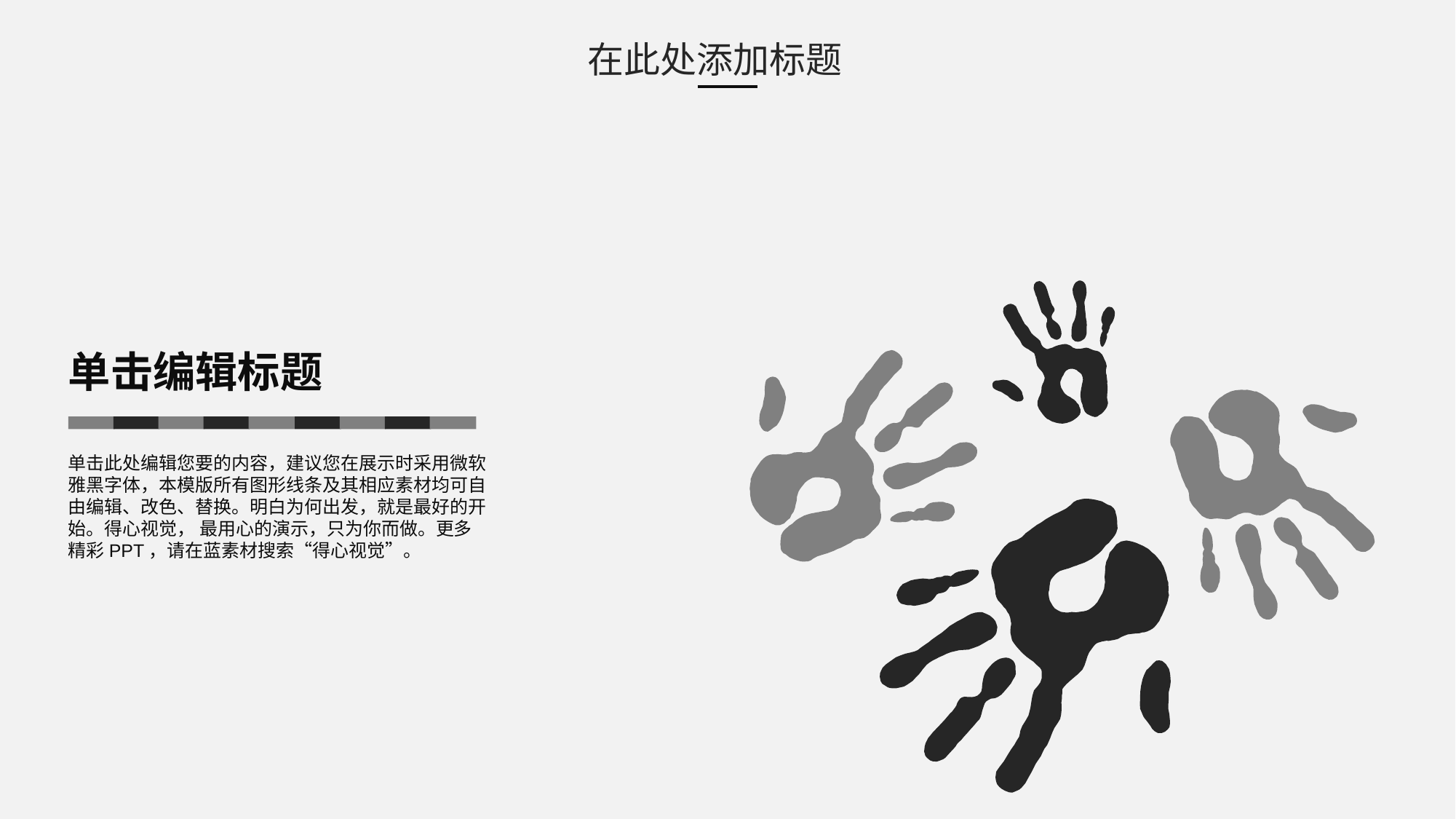

在此处添加标题

单击编辑标题

单击此处编辑您要的内容，建议您在展示时采用微软雅黑字体，本模版所有图形线条及其相应素材均可自由编辑、改色、替换。明白为何出发，就是最好的开始。得心视觉， 最用心的演示，只为你而做。更多精彩PPT，请在蓝素材搜索“得心视觉”。